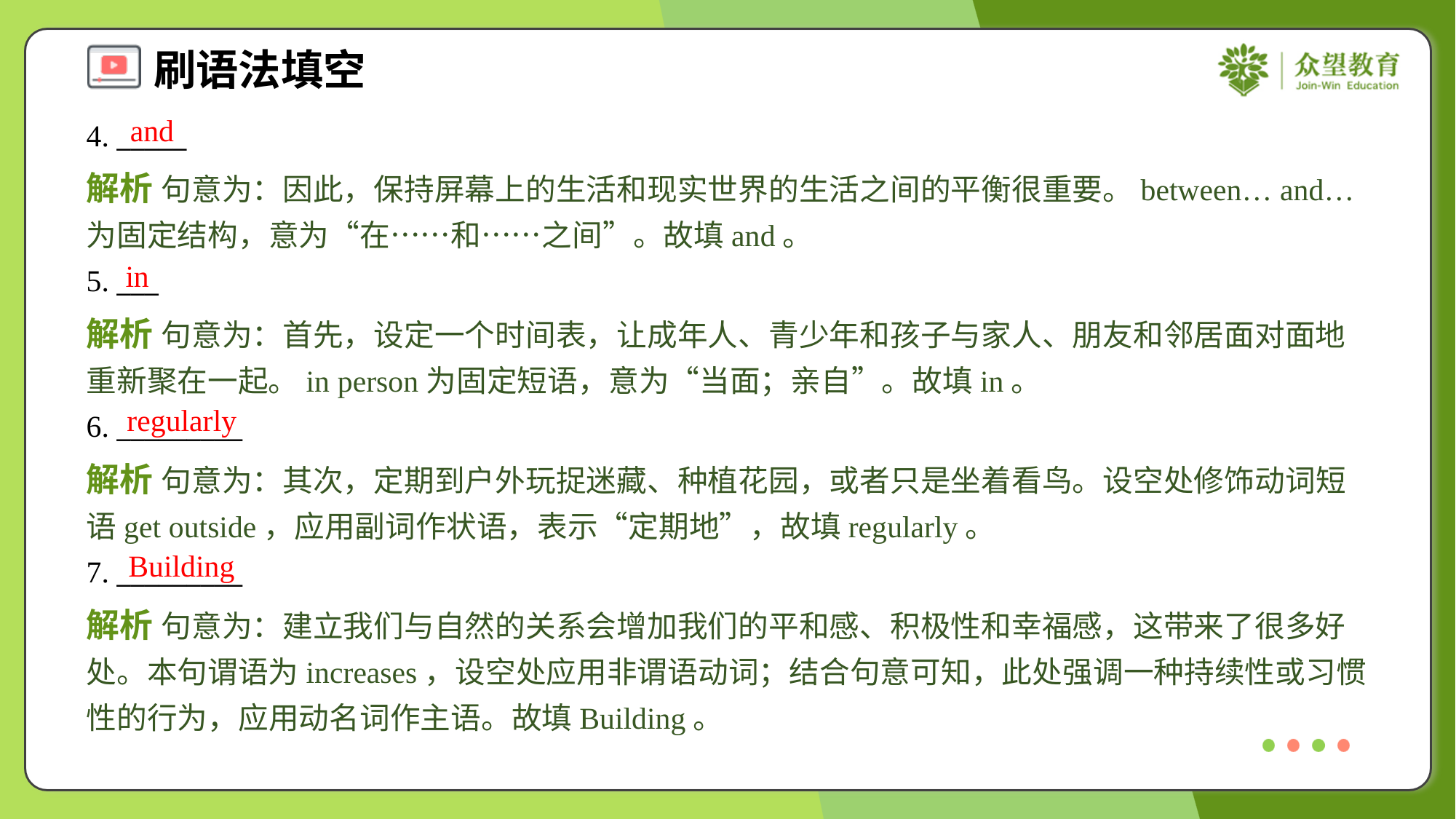

and
4. _____
解析 句意为：因此，保持屏幕上的生活和现实世界的生活之间的平衡很重要。between… and… 为固定结构，意为“在……和……之间”。故填and。
in
5. ___
解析 句意为：首先，设定一个时间表，让成年人、青少年和孩子与家人、朋友和邻居面对面地重新聚在一起。in person为固定短语，意为“当面；亲自”。故填in。
regularly
6. _________
解析 句意为：其次，定期到户外玩捉迷藏、种植花园，或者只是坐着看鸟。设空处修饰动词短语get outside，应用副词作状语，表示“定期地”，故填regularly。
Building
7. _________
解析 句意为：建立我们与自然的关系会增加我们的平和感、积极性和幸福感，这带来了很多好处。本句谓语为increases，设空处应用非谓语动词；结合句意可知，此处强调一种持续性或习惯性的行为，应用动名词作主语。故填Building。